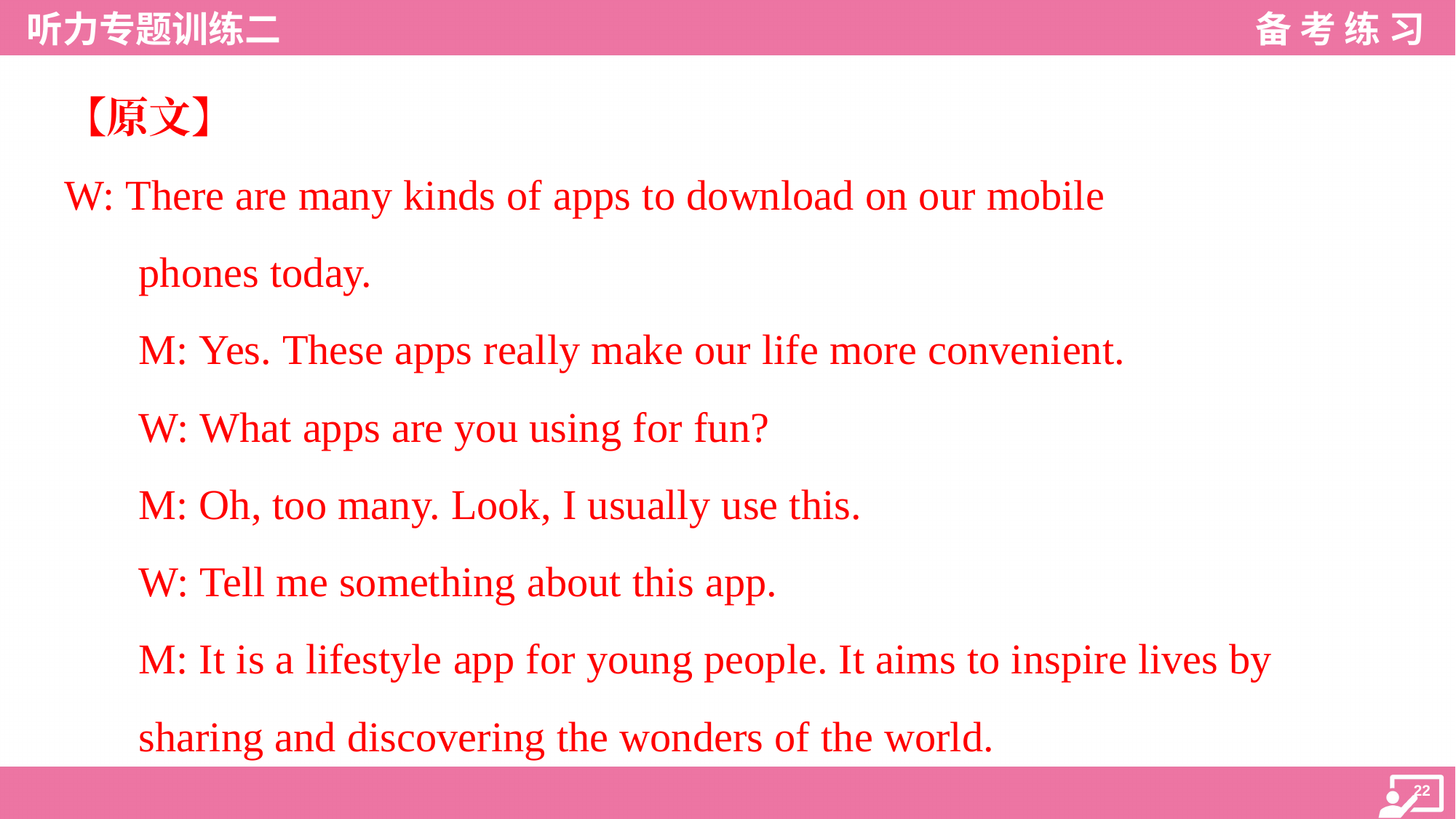

【原文】
W: There are many kinds of apps to download on our mobile
phones today.
M: Yes. These apps really make our life more convenient.
W: What apps are you using for fun?
M: Oh, too many. Look, I usually use this.
W: Tell me something about this app.
M: It is a lifestyle app for young people. It aims to inspire lives by
sharing and discovering the wonders of the world.